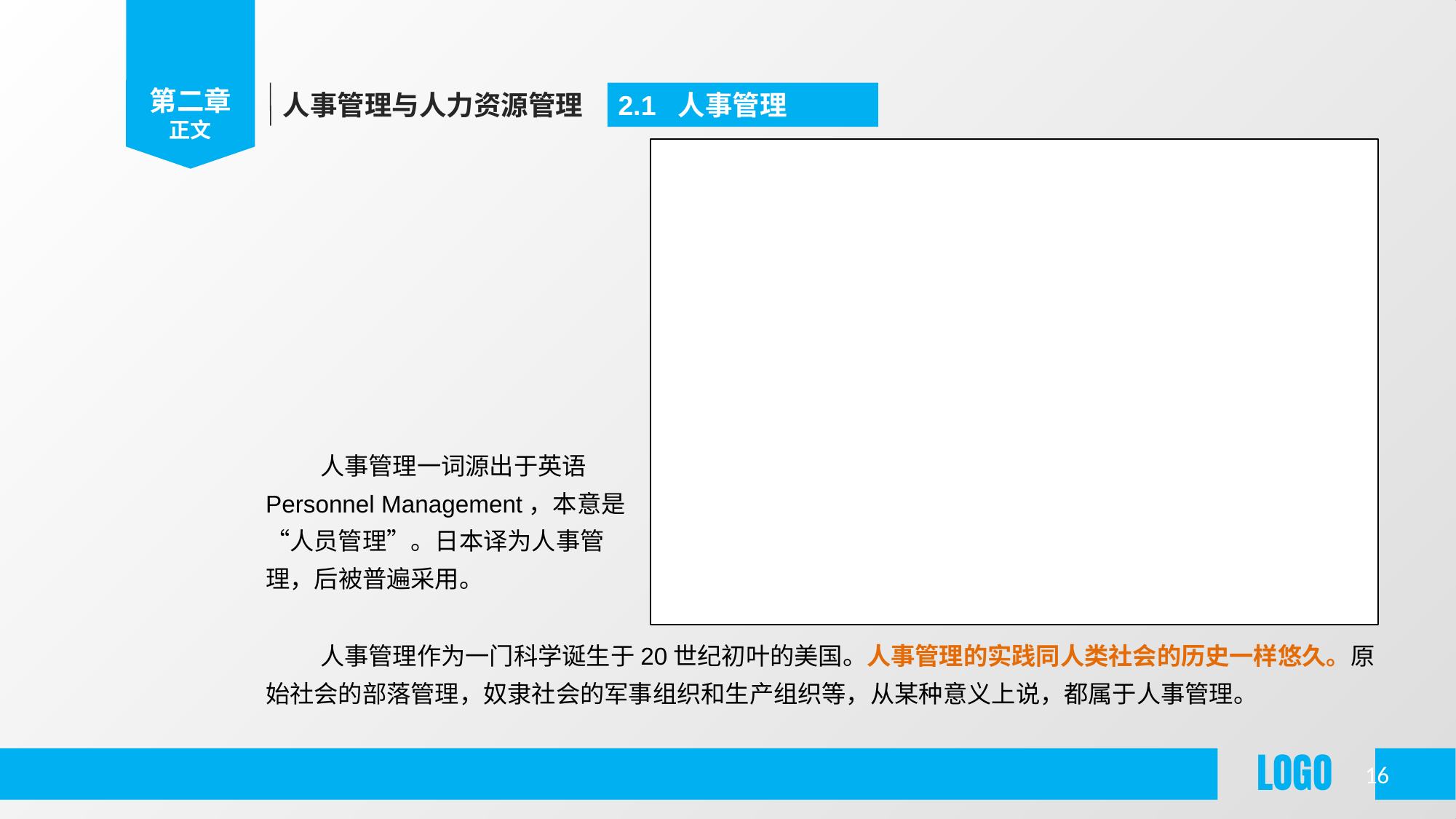

第二章
正文
人事管理与人力资源管理
2.1  人事管理

人事管理一词源出于英语Personnel Management，本意是“人员管理”。日本译为人事管理，后被普遍采用。
人事管理作为一门科学诞生于20世纪初叶的美国。人事管理的实践同人类社会的历史一样悠久。原始社会的部落管理，奴隶社会的军事组织和生产组织等，从某种意义上说，都属于人事管理。